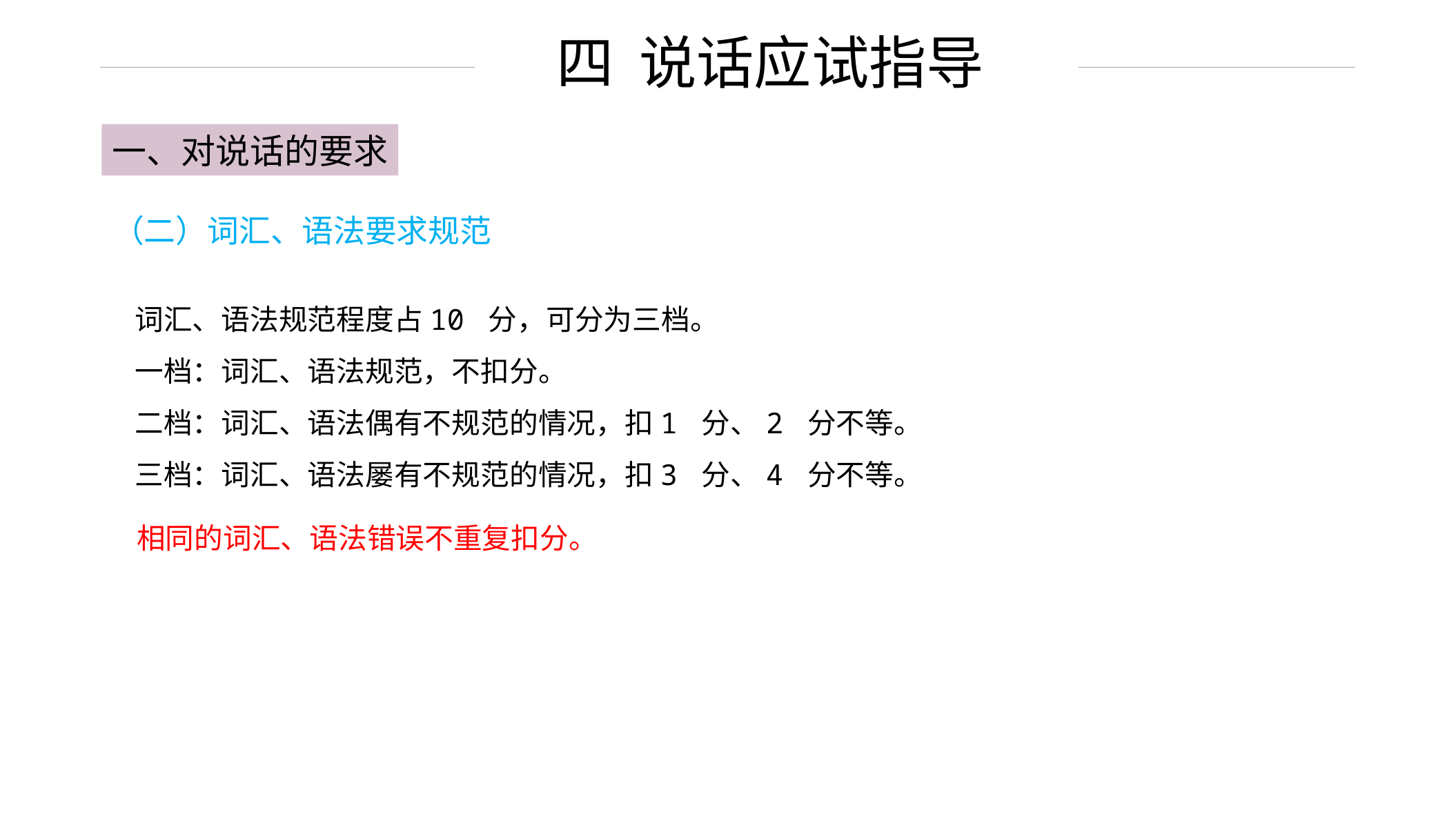

四  说话应试指导
一、对说话的要求
（二）词汇、语法要求规范
词汇、语法规范程度占10 分，可分为三档。
一档：词汇、语法规范，不扣分。
二档：词汇、语法偶有不规范的情况，扣1 分、2 分不等。
三档：词汇、语法屡有不规范的情况，扣3 分、4 分不等。
相同的词汇、语法错误不重复扣分。